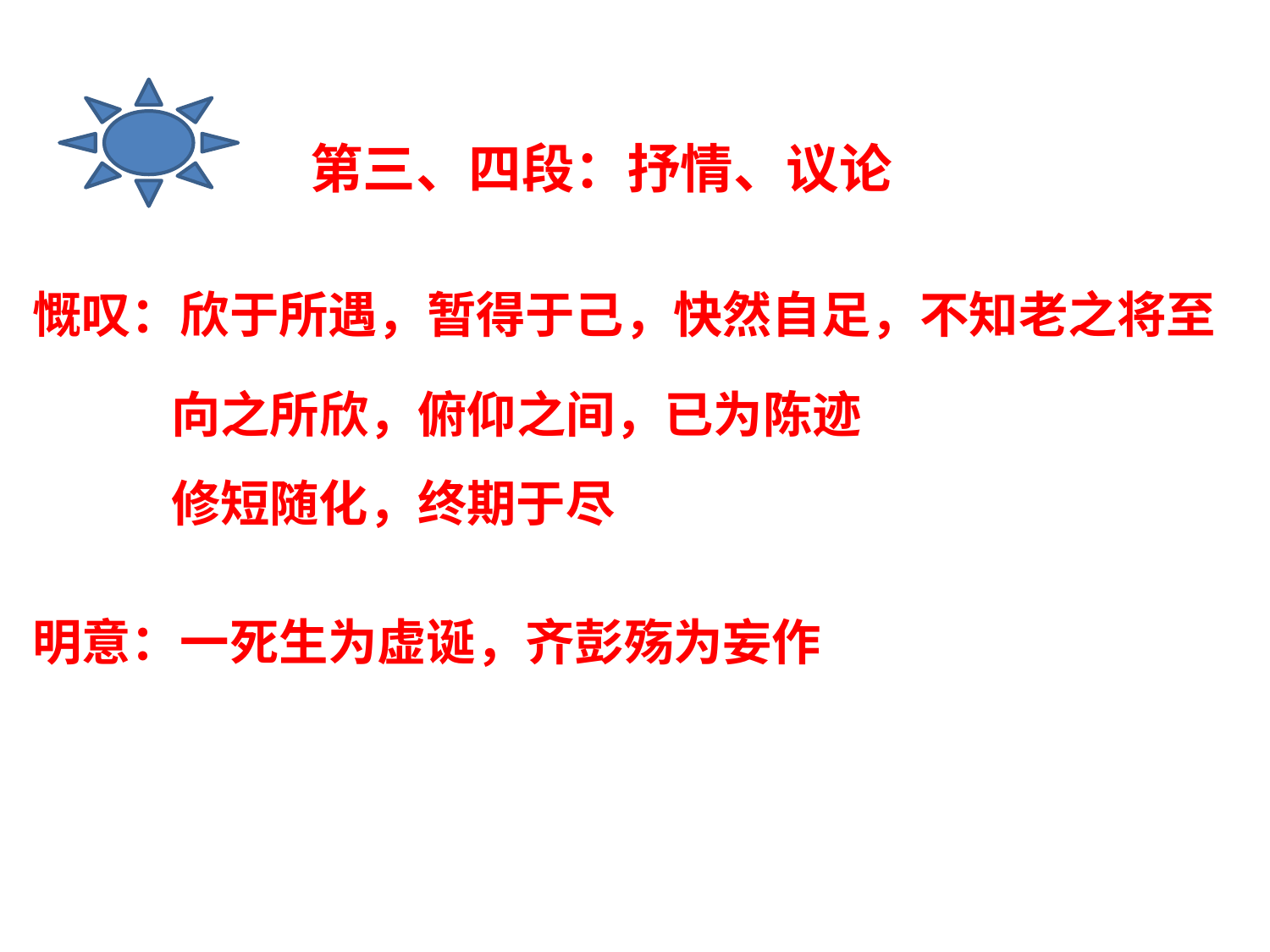

第三、四段：抒情、议论
慨叹：欣于所遇，暂得于己，快然自足，不知老之将至
向之所欣，俯仰之间，已为陈迹
修短随化，终期于尽
明意：一死生为虚诞，齐彭殇为妄作